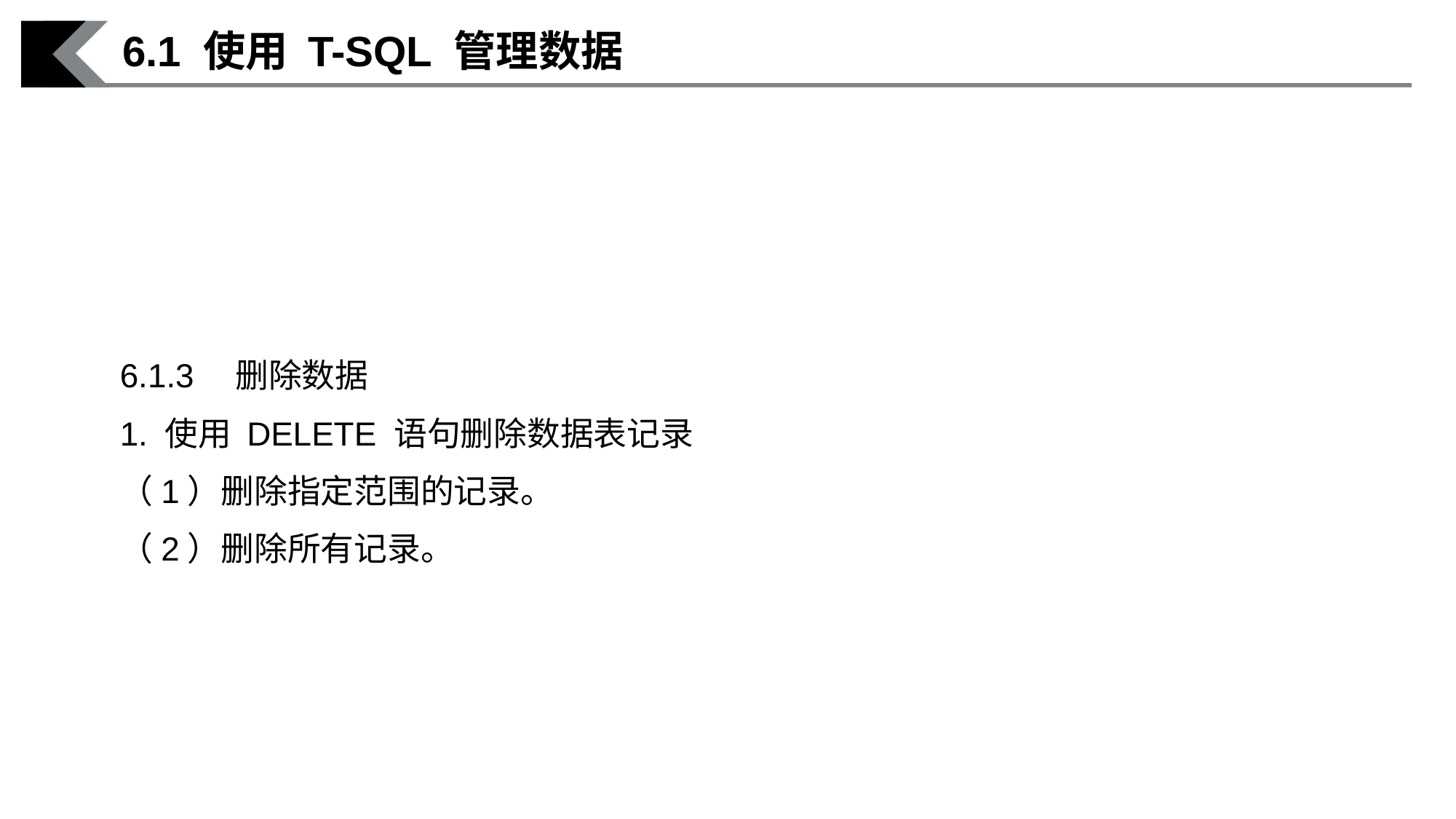

6.1 使用 T-SQL 管理数据
6.1.3　删除数据
1. 使用 DELETE 语句删除数据表记录
（1）删除指定范围的记录。
（2）删除所有记录。